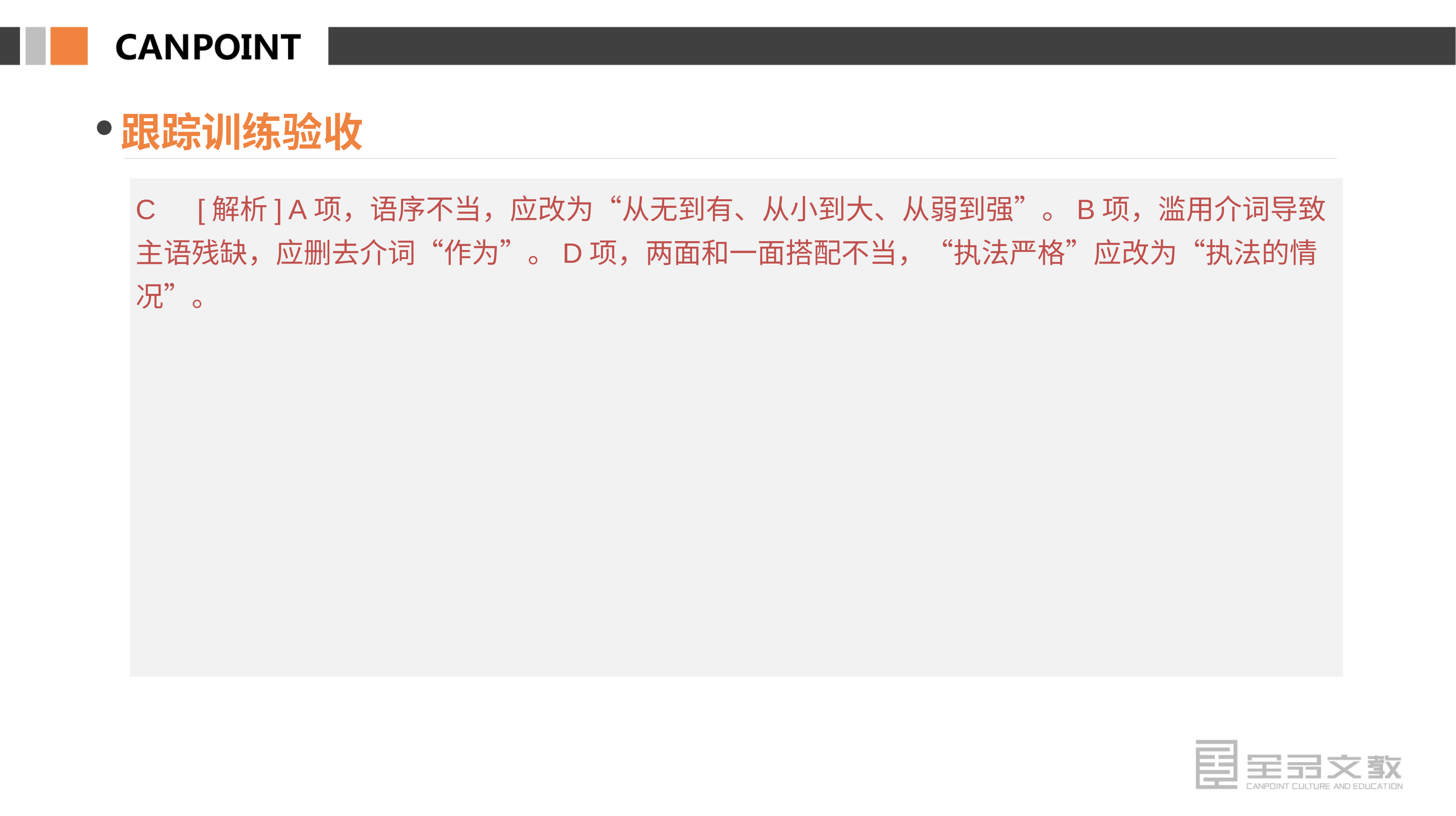

跟踪训练验收

C　[解析] A项，语序不当，应改为“从无到有、从小到大、从弱到强”。B项，滥用介词导致主语残缺，应删去介词“作为”。D项，两面和一面搭配不当，“执法严格”应改为“执法的情况”。